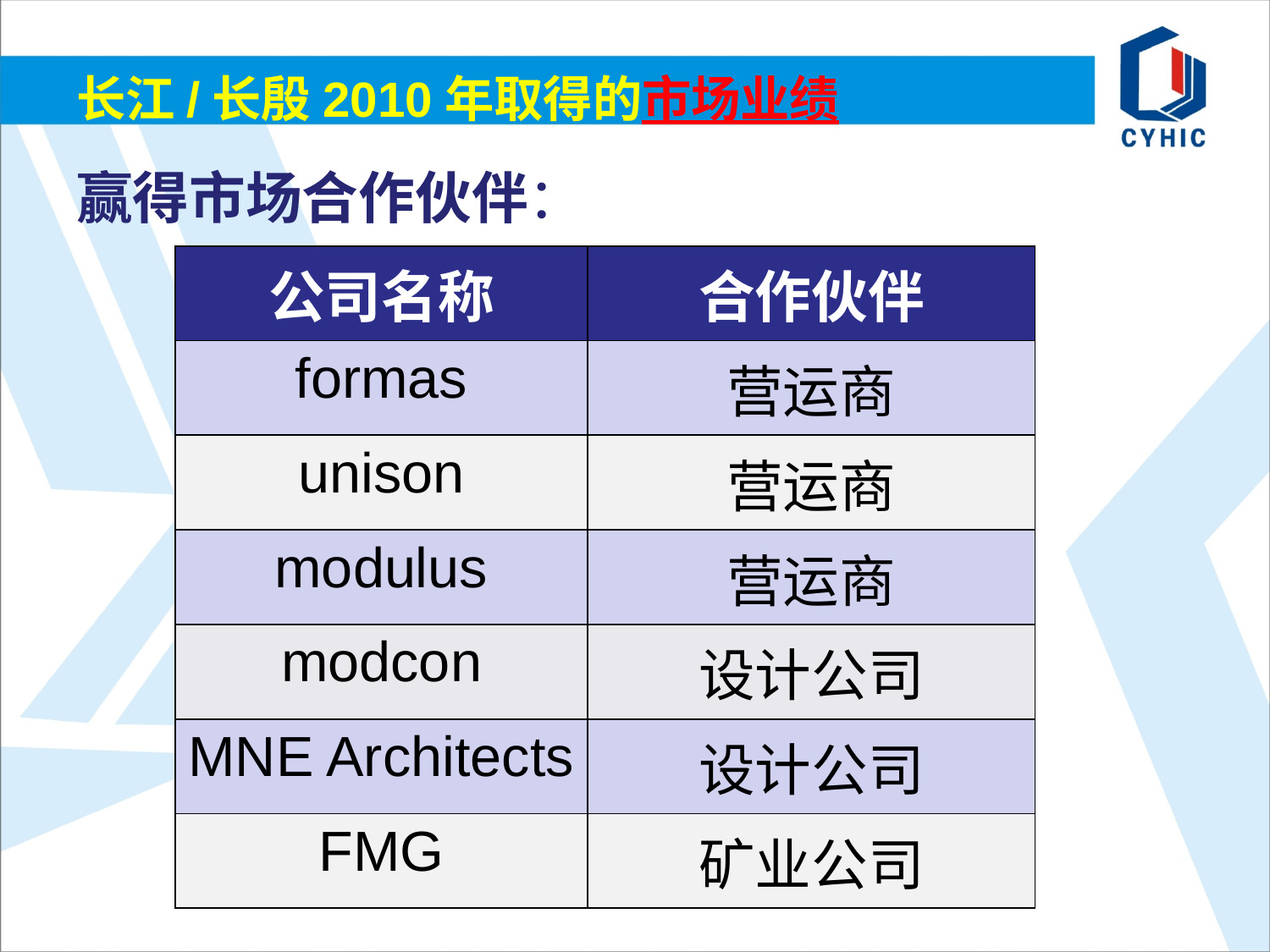

# 长江/长殷2010年取得的市场业绩
赢得市场合作伙伴：

| 公司名称 | 合作伙伴 |
| --- | --- |
| formas | 营运商 |
| unison | 营运商 |
| modulus | 营运商 |
| modcon | 设计公司 |
| MNE Architects | 设计公司 |
| FMG | 矿业公司 |